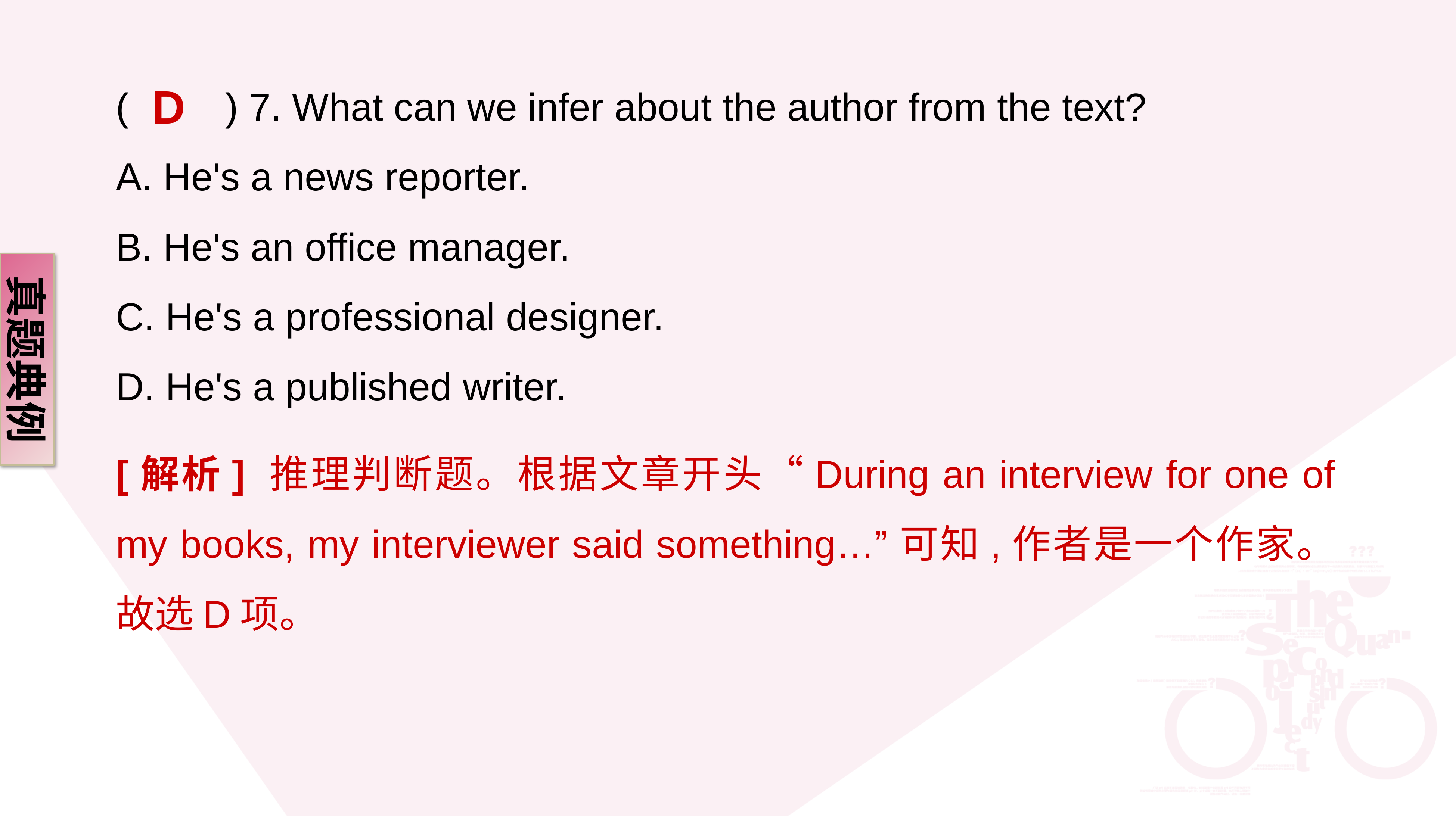

D
(　　) 7. What can we infer about the author from the text?
A. He's a news reporter.
B. He's an office manager.
C. He's a professional designer.
D. He's a published writer.
真题典例
[解析] 推理判断题。根据文章开头“During an interview for one of my books, my interviewer said something…”可知,作者是一个作家。故选D项。